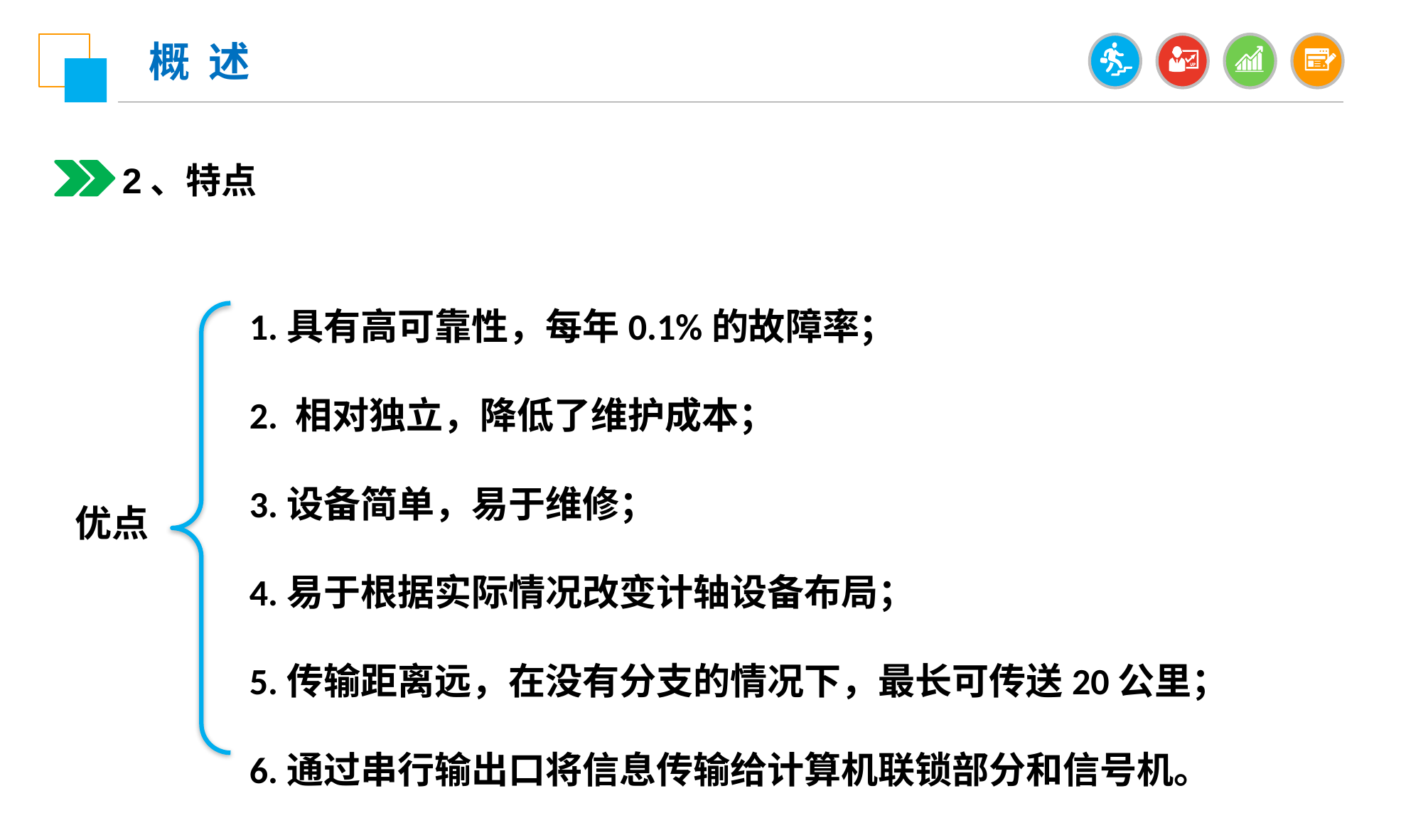

概  述
2、特点

1.具有高可靠性，每年0.1%的故障率；
2. 相对独立，降低了维护成本；
3.设备简单，易于维修；
4.易于根据实际情况改变计轴设备布局；
5.传输距离远，在没有分支的情况下，最长可传送20公里；
6.通过串行输出口将信息传输给计算机联锁部分和信号机。

优点